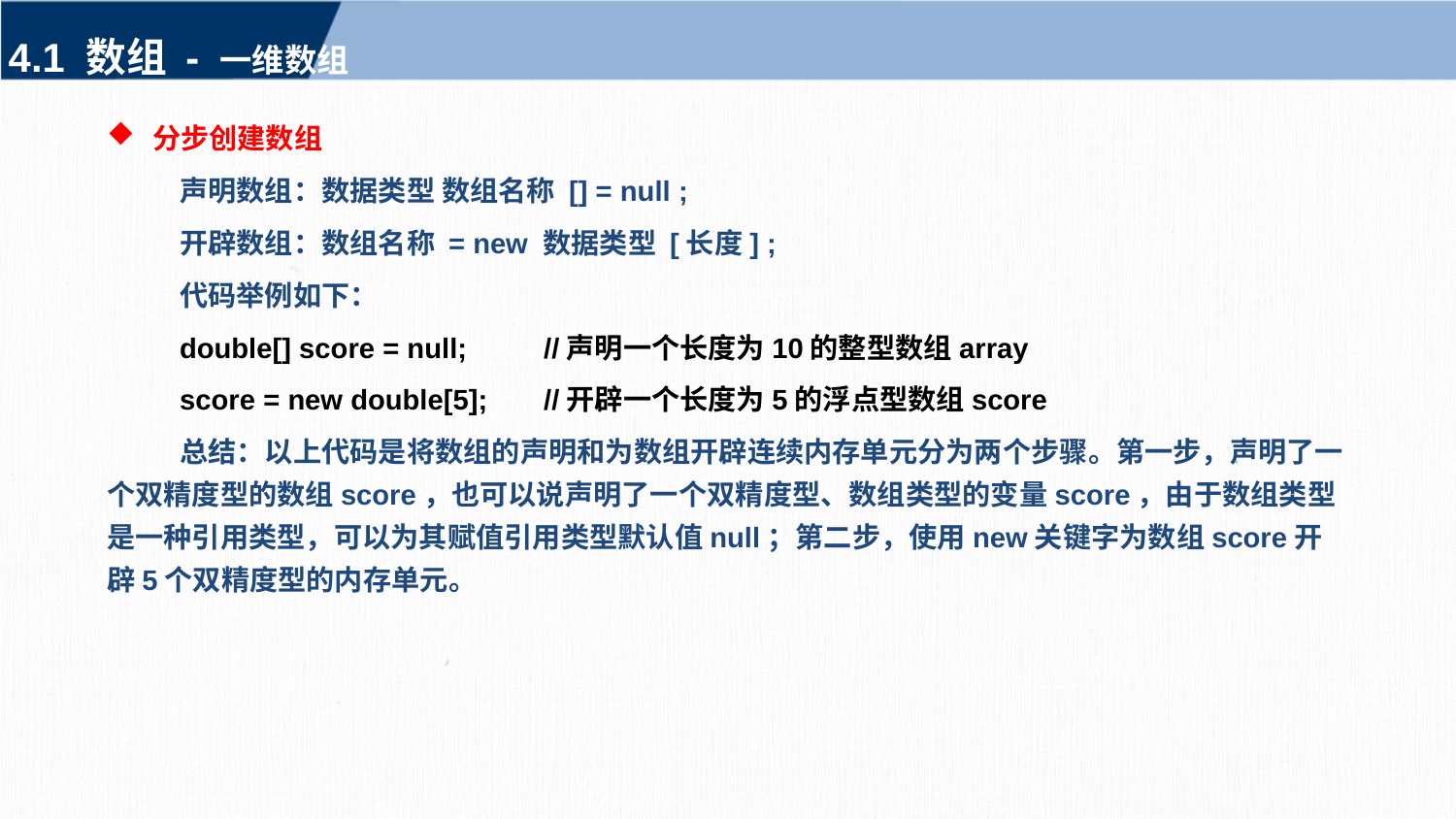

4.1 数组 - 一维数组

分步创建数组
声明数组：数据类型 数组名称 [] = null ;
开辟数组：数组名称 = new 数据类型 [长度] ;
代码举例如下：
double[] score = null;	//声明一个长度为10的整型数组array
score = new double[5];	//开辟一个长度为5的浮点型数组score
总结：以上代码是将数组的声明和为数组开辟连续内存单元分为两个步骤。第一步，声明了一个双精度型的数组score，也可以说声明了一个双精度型、数组类型的变量score，由于数组类型是一种引用类型，可以为其赋值引用类型默认值null；第二步，使用new关键字为数组score开辟5个双精度型的内存单元。